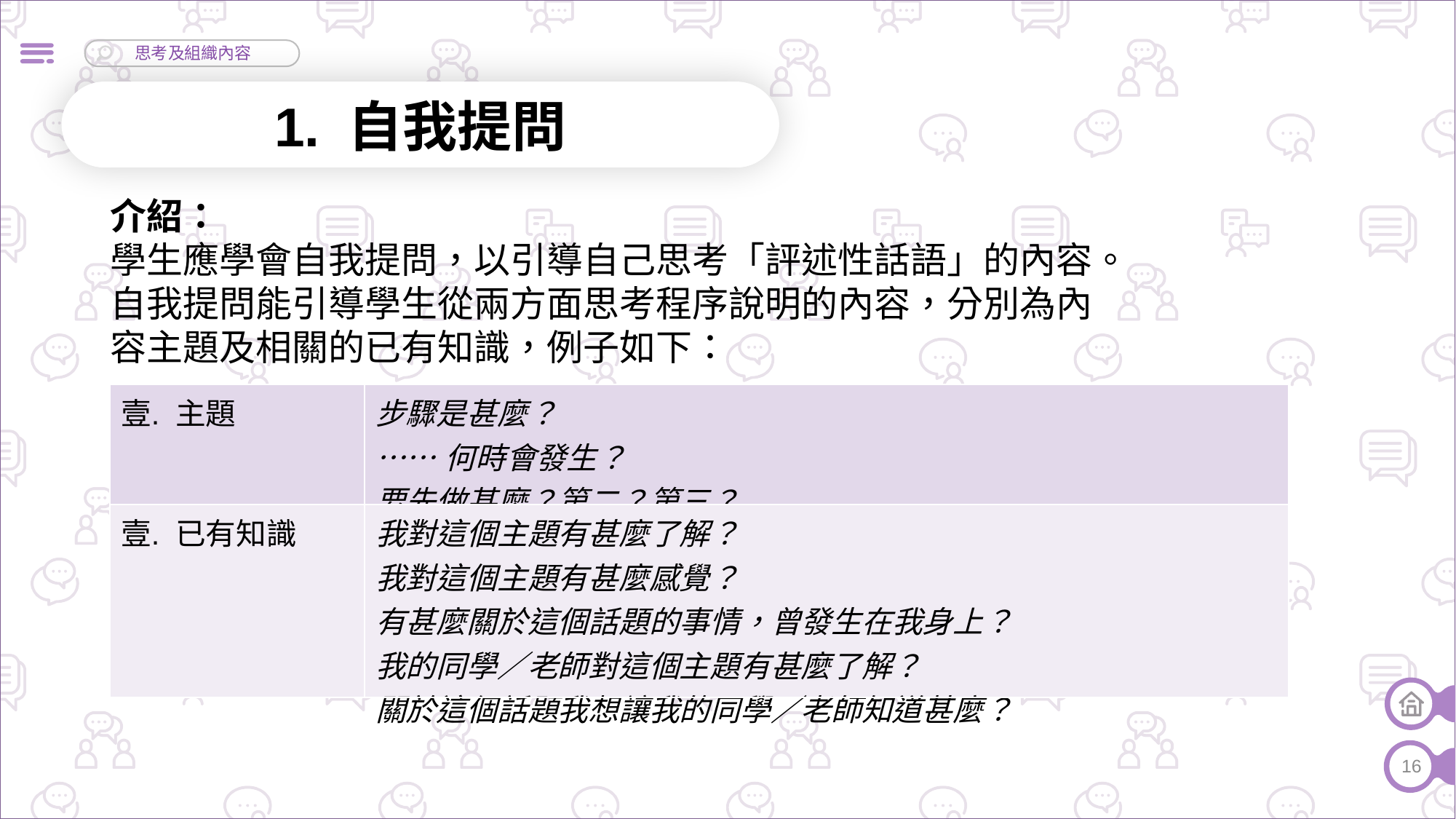

1. 自我提問
介紹：
學生應學會自我提問，以引導自己思考「評述性話語」的內容。
自我提問能引導學生從兩方面思考程序說明的內容，分別為內容主題及相關的已有知識，例子如下：
| 主題 | 步驟是甚麼？ ……何時會發生？ 要先做甚麼？第二？第三？ |
| --- | --- |
| 已有知識 | 我對這個主題有甚麼了解？ 我對這個主題有甚麼感覺？ 有甚麼關於這個話題的事情，曾發生在我身上？ 我的同學／老師對這個主題有甚麼了解？ 關於這個話題我想讓我的同學／老師知道甚麼？ |
16